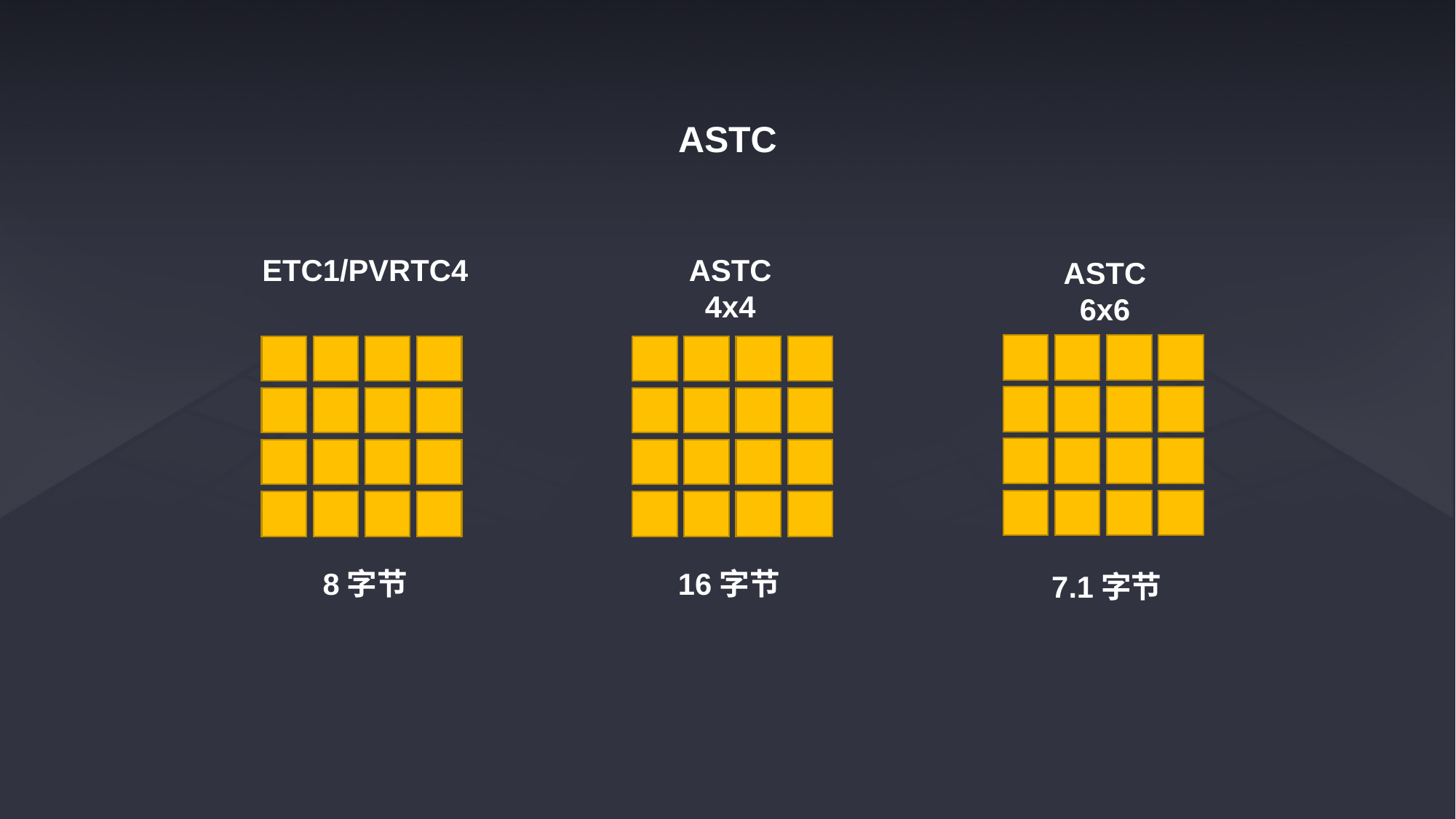

ASTC
ETC1/PVRTC4
ASTC
4x4
ASTC
6x6

8字节
16字节
7.1字节